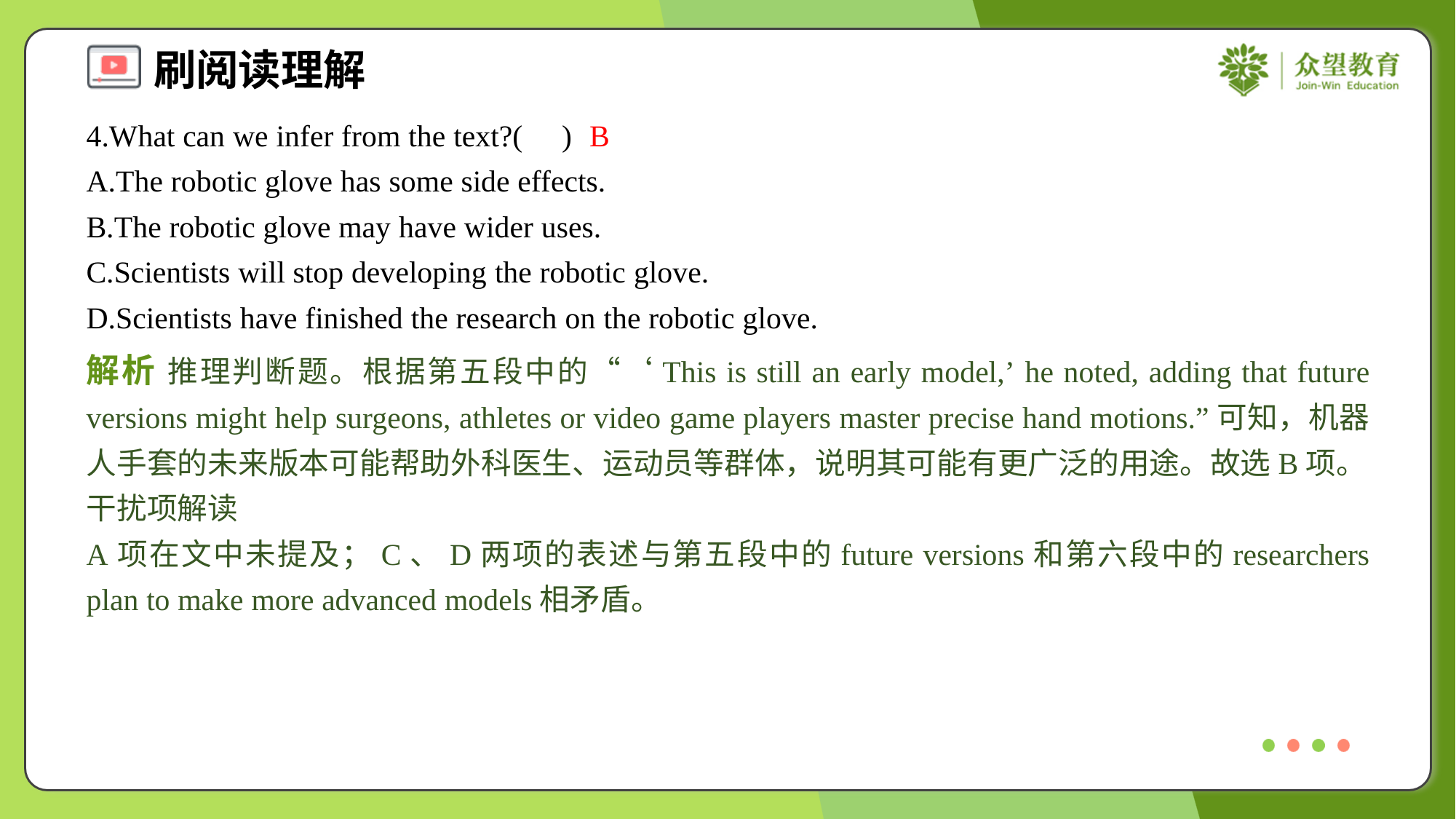

4.What can we infer from the text?(     )
B
A.The robotic glove has some side effects.
B.The robotic glove may have wider uses.
C.Scientists will stop developing the robotic glove.
D.Scientists have finished the research on the robotic glove.
解析 推理判断题。根据第五段中的“‘This is still an early model,’ he noted, adding that future versions might help surgeons, athletes or video game players master precise hand motions.”可知，机器人手套的未来版本可能帮助外科医生、运动员等群体，说明其可能有更广泛的用途。故选B项。
干扰项解读
A项在文中未提及；C、D两项的表述与第五段中的future versions和第六段中的researchers plan to make more advanced models相矛盾。